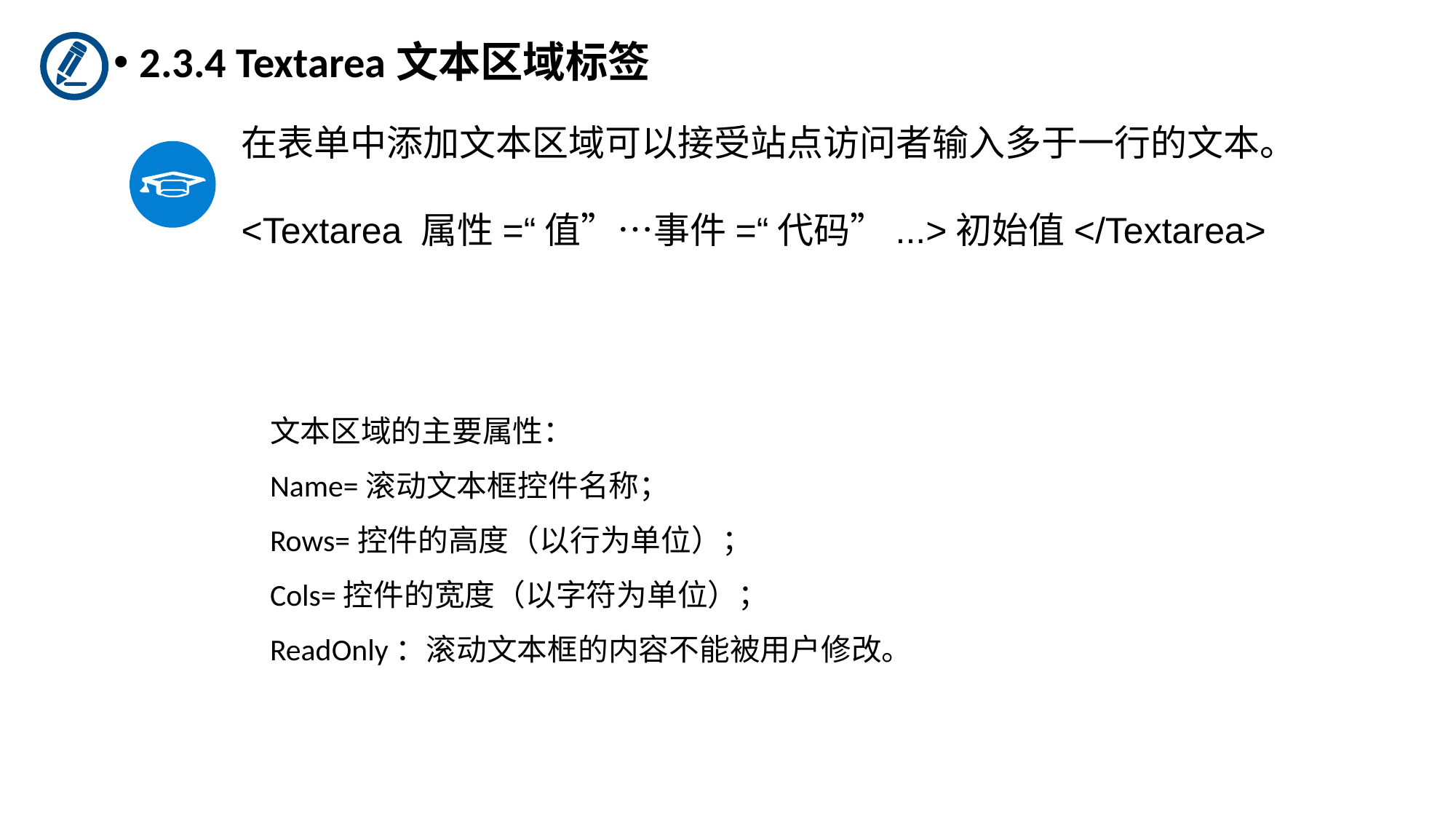

2.3.4 Textarea文本区域标签
在表单中添加文本区域可以接受站点访问者输入多于一行的文本。

<Textarea 属性=“值”…事件=“代码”...>初始值</Textarea>

文本区域的主要属性：
Name=滚动文本框控件名称；
Rows=控件的高度（以行为单位）；
Cols=控件的宽度（以字符为单位）；
ReadOnly：滚动文本框的内容不能被用户修改。